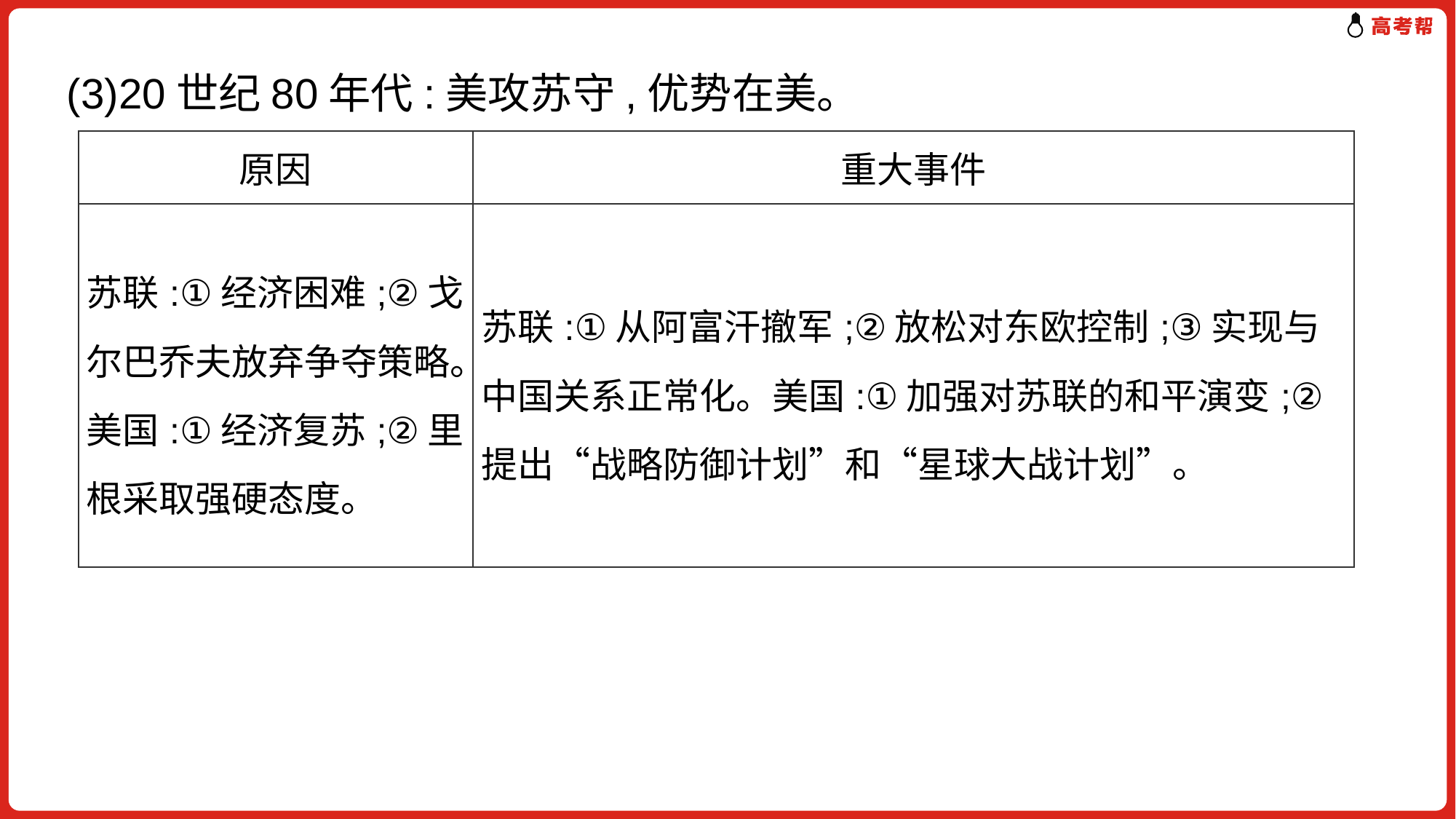

(3)20世纪80年代:美攻苏守,优势在美。
| 原因 | 重大事件 |
| --- | --- |
| 苏联:①经济困难;②戈尔巴乔夫放弃争夺策略。美国:①经济复苏;②里根采取强硬态度。 | 苏联:①从阿富汗撤军;②放松对东欧控制;③实现与中国关系正常化。美国:①加强对苏联的和平演变;②提出“战略防御计划”和“星球大战计划”。 |